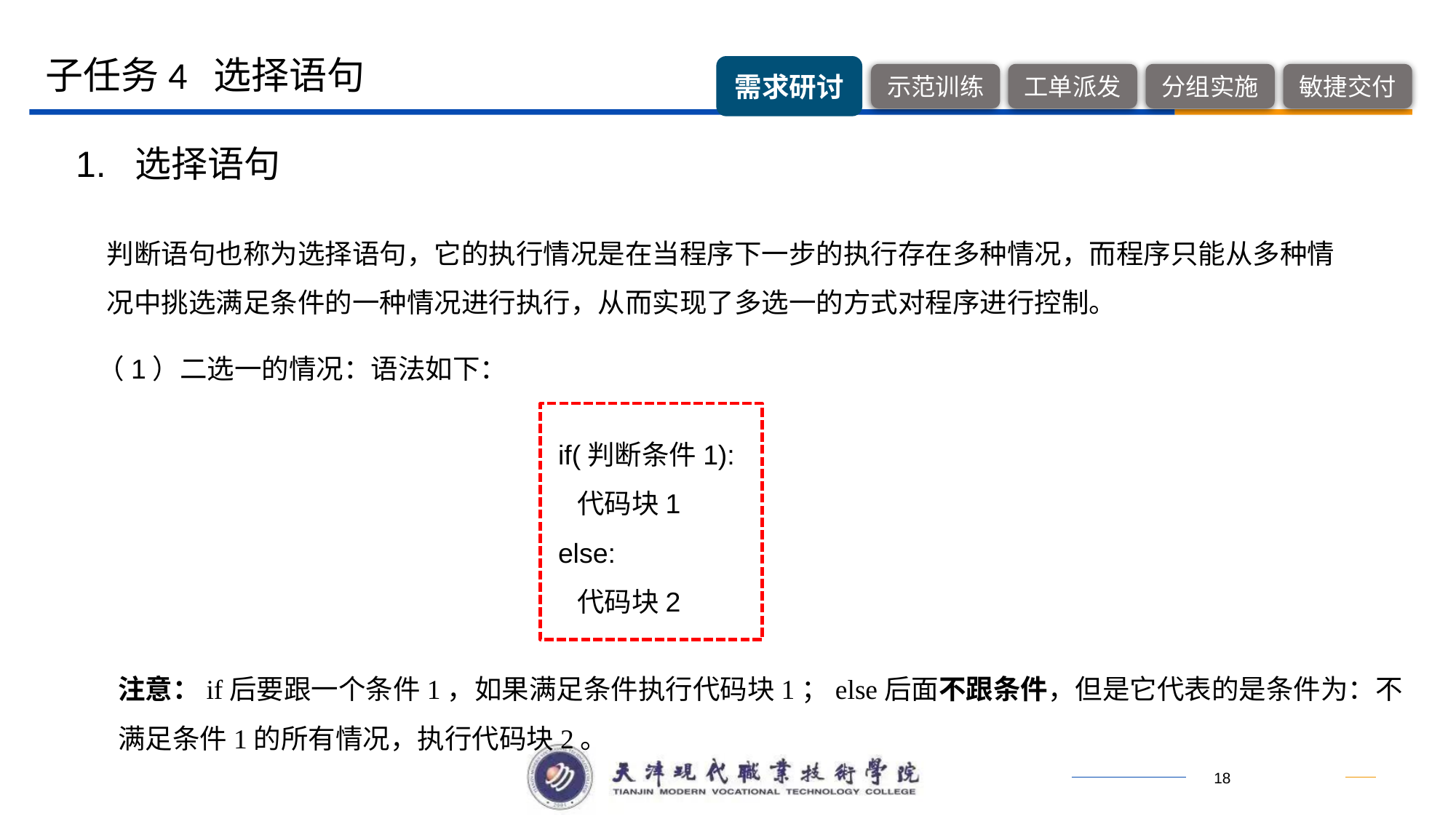

子任务4  选择语句

1.  选择语句
判断语句也称为选择语句，它的执行情况是在当程序下一步的执行存在多种情况，而程序只能从多种情况中挑选满足条件的一种情况进行执行，从而实现了多选一的方式对程序进行控制。
（1）二选一的情况：语法如下：

if(判断条件1):
  代码块1
else:
  代码块2
注意：if后要跟一个条件1，如果满足条件执行代码块1；else后面不跟条件，但是它代表的是条件为：不满足条件1的所有情况，执行代码块2。